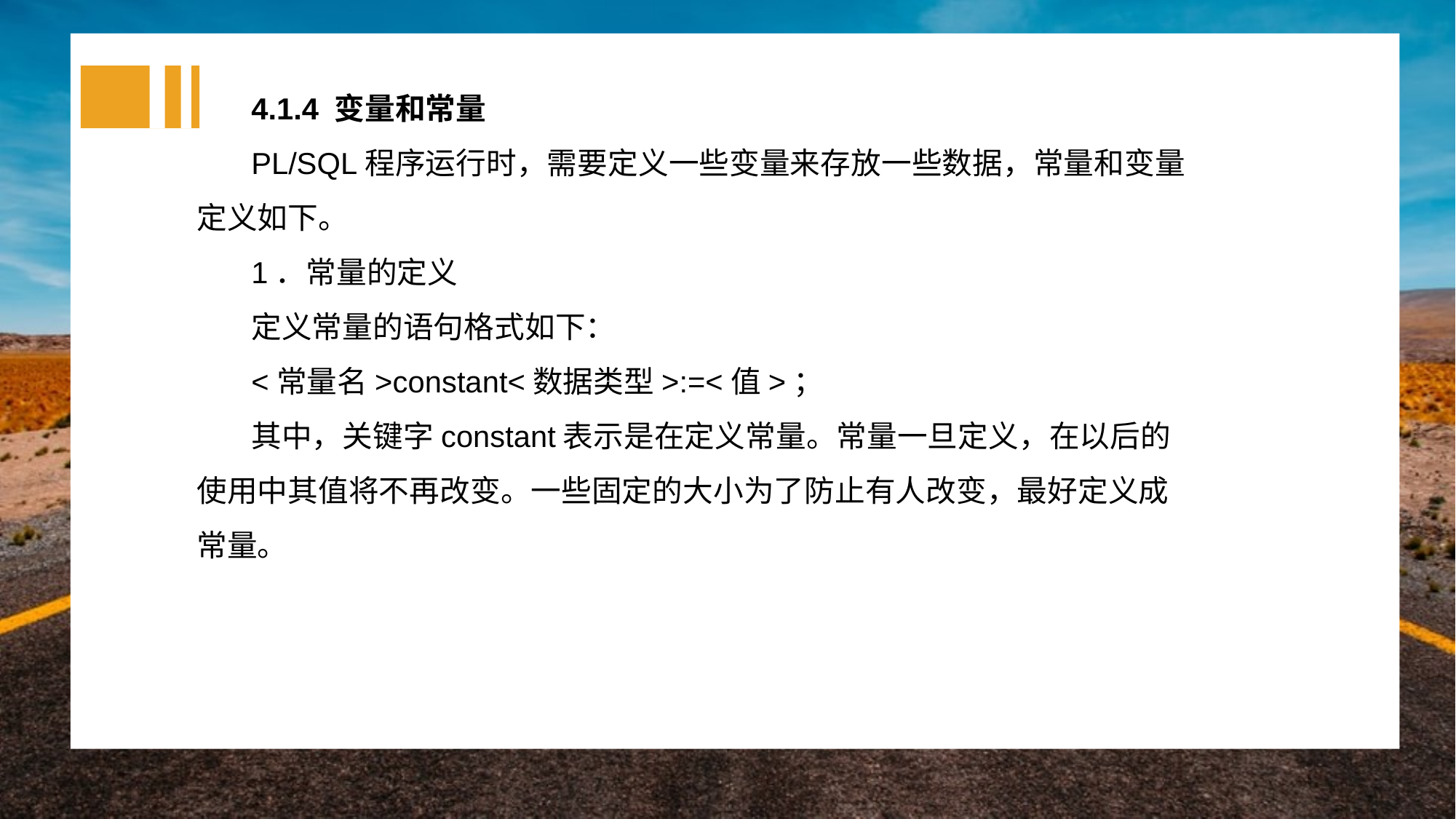

4.1.4 变量和常量
PL/SQL程序运行时，需要定义一些变量来存放一些数据，常量和变量定义如下。
1．常量的定义
定义常量的语句格式如下：
<常量名>constant<数据类型>:=<值>；
其中，关键字constant表示是在定义常量。常量一旦定义，在以后的使用中其值将不再改变。一些固定的大小为了防止有人改变，最好定义成常量。